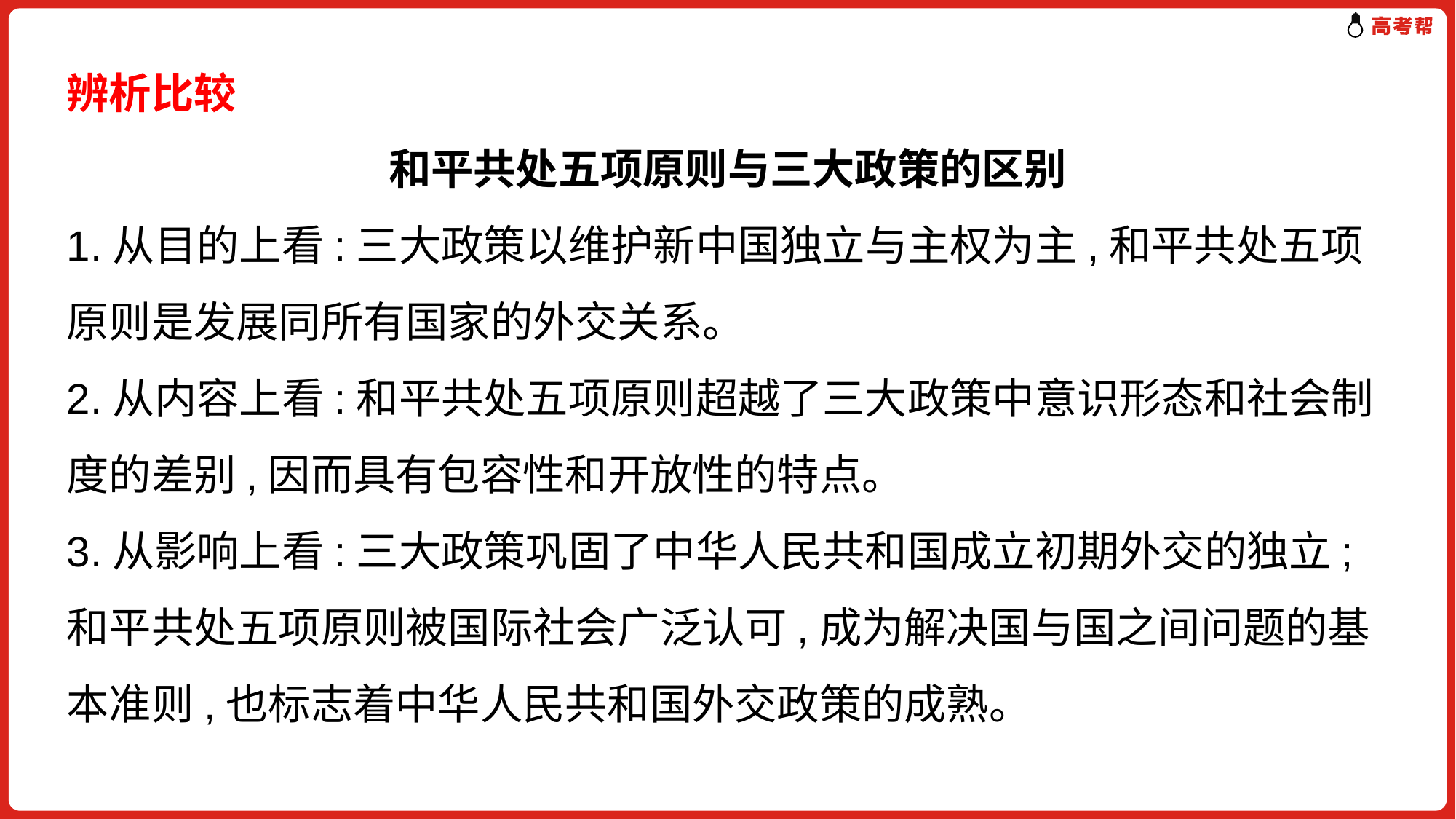

辨析比较
和平共处五项原则与三大政策的区别
1.从目的上看:三大政策以维护新中国独立与主权为主,和平共处五项原则是发展同所有国家的外交关系。
2.从内容上看:和平共处五项原则超越了三大政策中意识形态和社会制度的差别,因而具有包容性和开放性的特点。
3.从影响上看:三大政策巩固了中华人民共和国成立初期外交的独立;和平共处五项原则被国际社会广泛认可,成为解决国与国之间问题的基本准则,也标志着中华人民共和国外交政策的成熟。